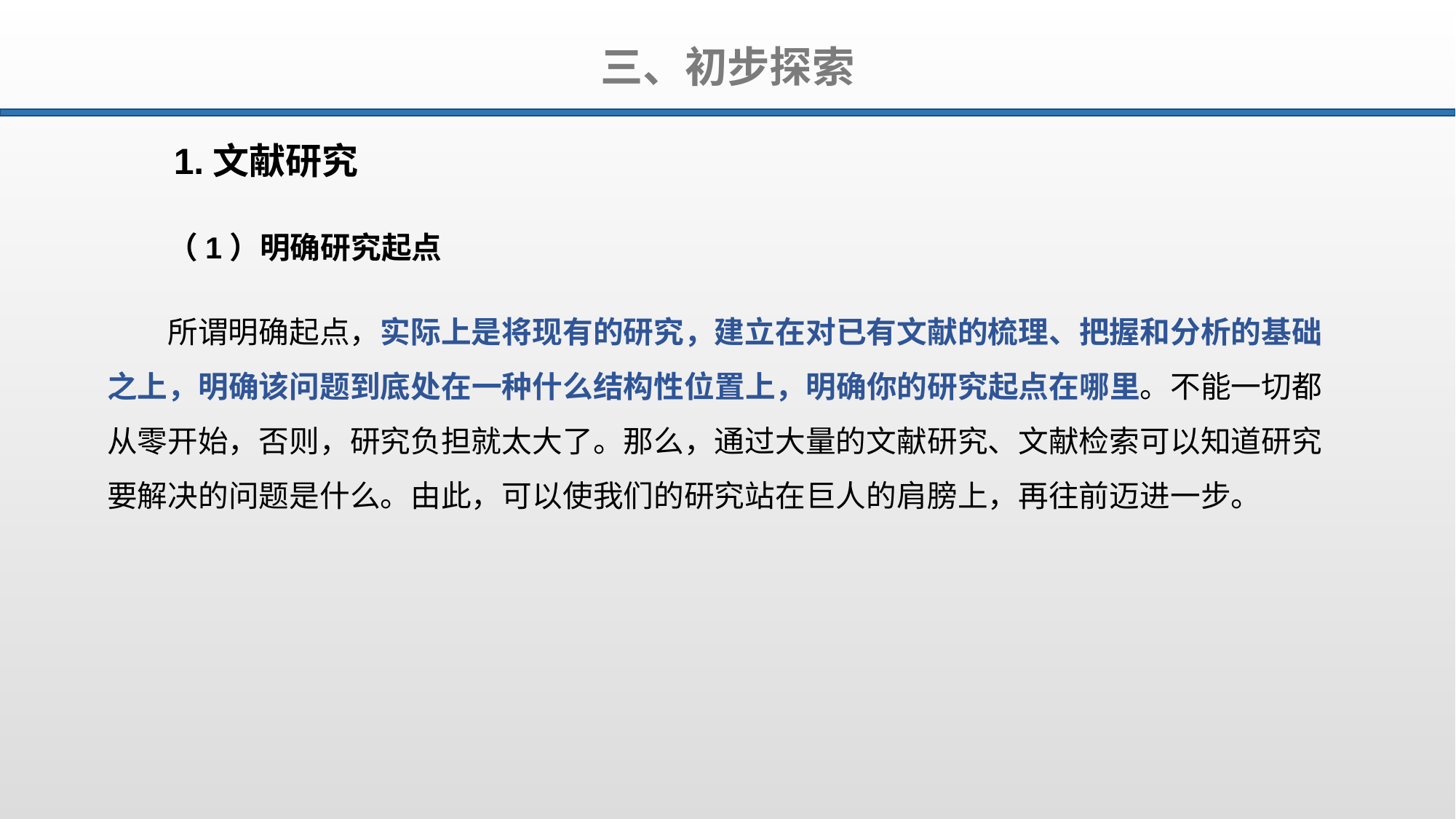

三、初步探索

1.文献研究
（1）明确研究起点
所谓明确起点，实际上是将现有的研究，建立在对已有文献的梳理、把握和分析的基础之上，明确该问题到底处在一种什么结构性位置上，明确你的研究起点在哪里。不能一切都从零开始，否则，研究负担就太大了。那么，通过大量的文献研究、文献检索可以知道研究要解决的问题是什么。由此，可以使我们的研究站在巨人的肩膀上，再往前迈进一步。